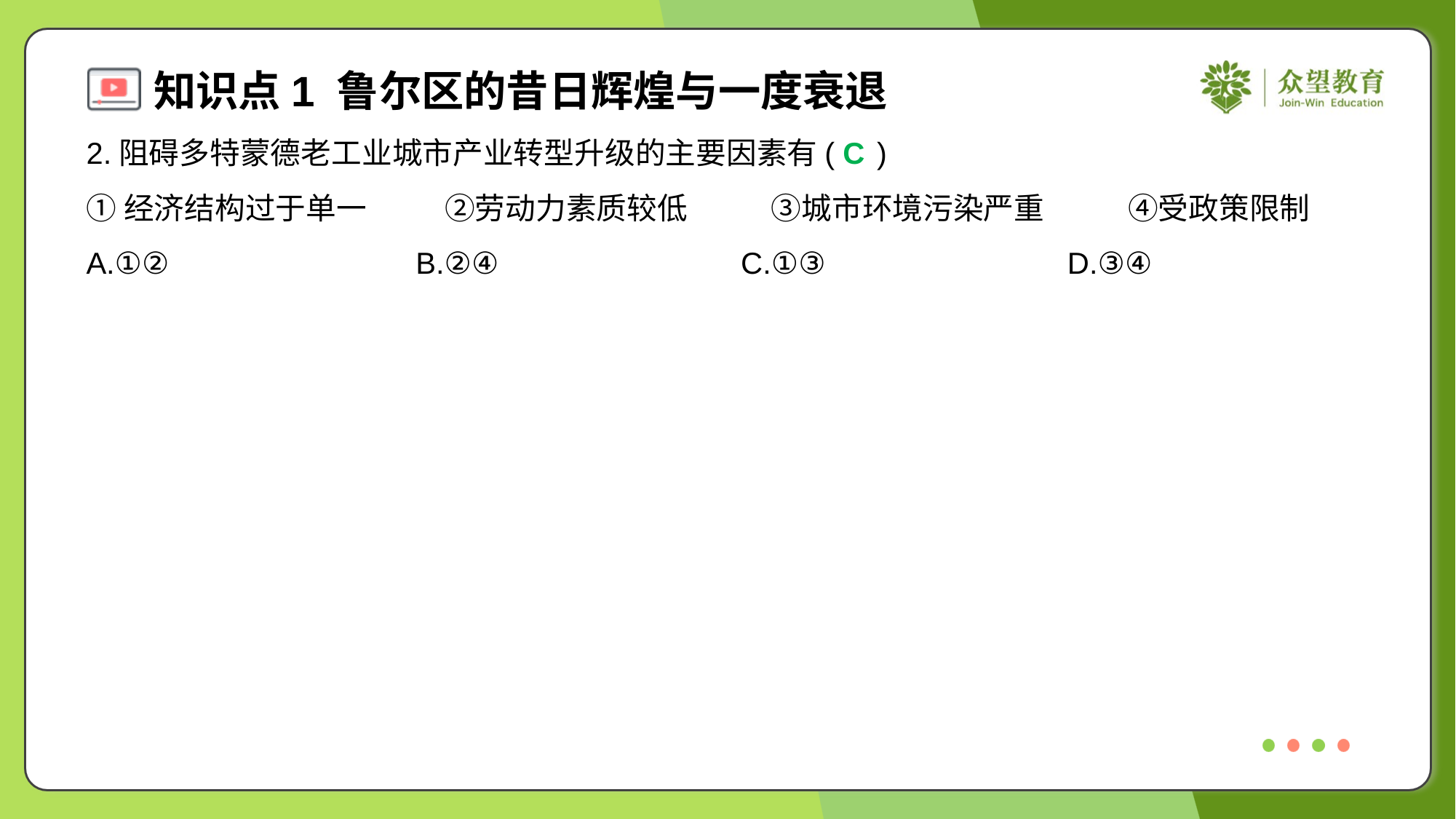

2.阻碍多特蒙德老工业城市产业转型升级的主要因素有(     )
C
①经济结构过于单一	②劳动力素质较低	③城市环境污染严重	④受政策限制
A.①②	B.②④	C.①③	D.③④